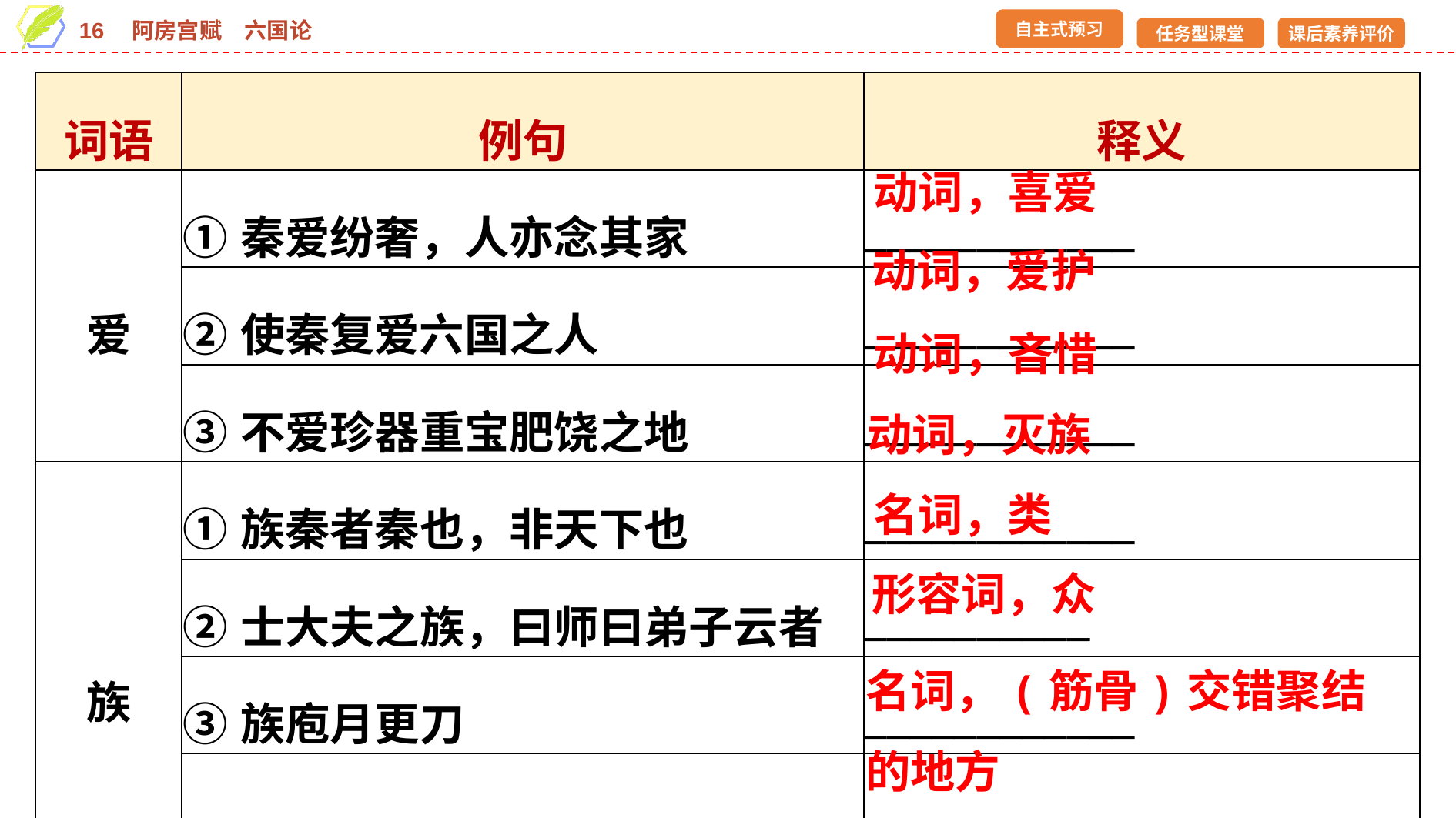

| 词语 | 例句 | 释义 |
| --- | --- | --- |
| 爱 | ①秦爱纷奢，人亦念其家 | \_\_\_\_\_\_\_\_\_\_\_\_ |
|  | ②使秦复爱六国之人 | \_\_\_\_\_\_\_\_\_\_\_\_ |
|  | ③不爱珍器重宝肥饶之地 | \_\_\_\_\_\_\_\_\_\_\_\_ |
| 族 | ①族秦者秦也，非天下也 | \_\_\_\_\_\_\_\_\_\_\_\_ |
|  | ②士大夫之族，曰师曰弟子云者 | \_\_\_\_\_\_\_\_\_\_ |
|  | ③族庖月更刀 | \_\_\_\_\_\_\_\_\_\_\_\_ |
|  | ④每至于族 | \_\_\_\_\_\_\_\_\_\_\_\_\_\_\_\_\_\_\_\_\_\_\_\_\_\_\_\_ |
动词，喜爱
动词，爱护
动词，吝惜
动词，灭族
名词，类
形容词，众
名词，(筋骨)交错聚结的地方